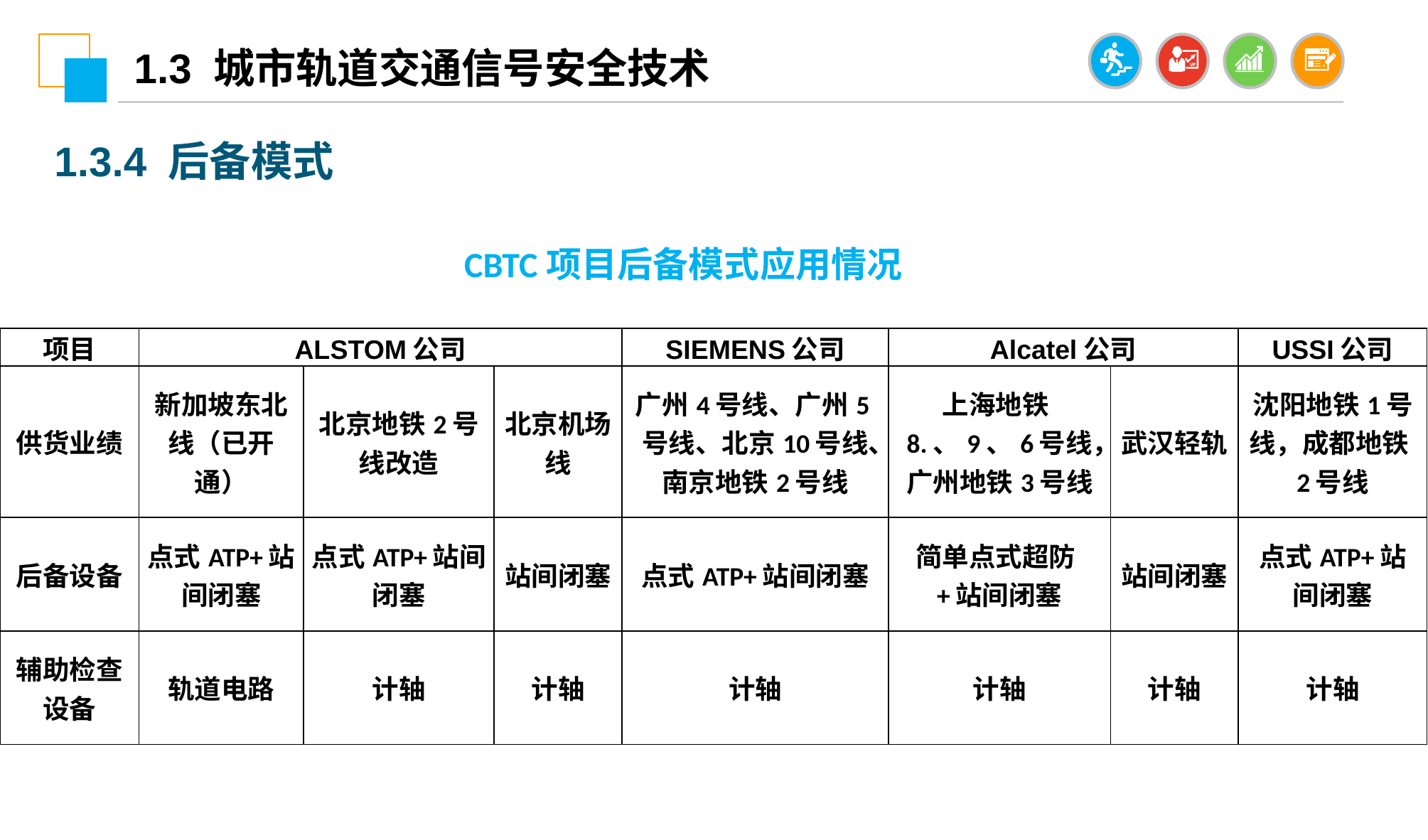

1.3 城市轨道交通信号安全技术
1.3.4 后备模式
CBTC项目后备模式应用情况
| 项目 | ALSTOM公司 |  |  | SIEMENS公司 | Alcatel公司 |  | USSI公司 |
| --- | --- | --- | --- | --- | --- | --- | --- |
| 供货业绩 | 新加坡东北线（已开通） | 北京地铁2号线改造 | 北京机场线 | 广州4号线、广州5号线、北京10号线、南京地铁2号线 | 上海地铁8.、9、6号线，广州地铁3号线 | 武汉轻轨 | 沈阳地铁1号线，成都地铁2号线 |
| 后备设备 | 点式ATP+站间闭塞 | 点式ATP+站间闭塞 | 站间闭塞 | 点式ATP+站间闭塞 | 简单点式超防+站间闭塞 | 站间闭塞 | 点式ATP+站间闭塞 |
| 辅助检查设备 | 轨道电路 | 计轴 | 计轴 | 计轴 | 计轴 | 计轴 | 计轴 |